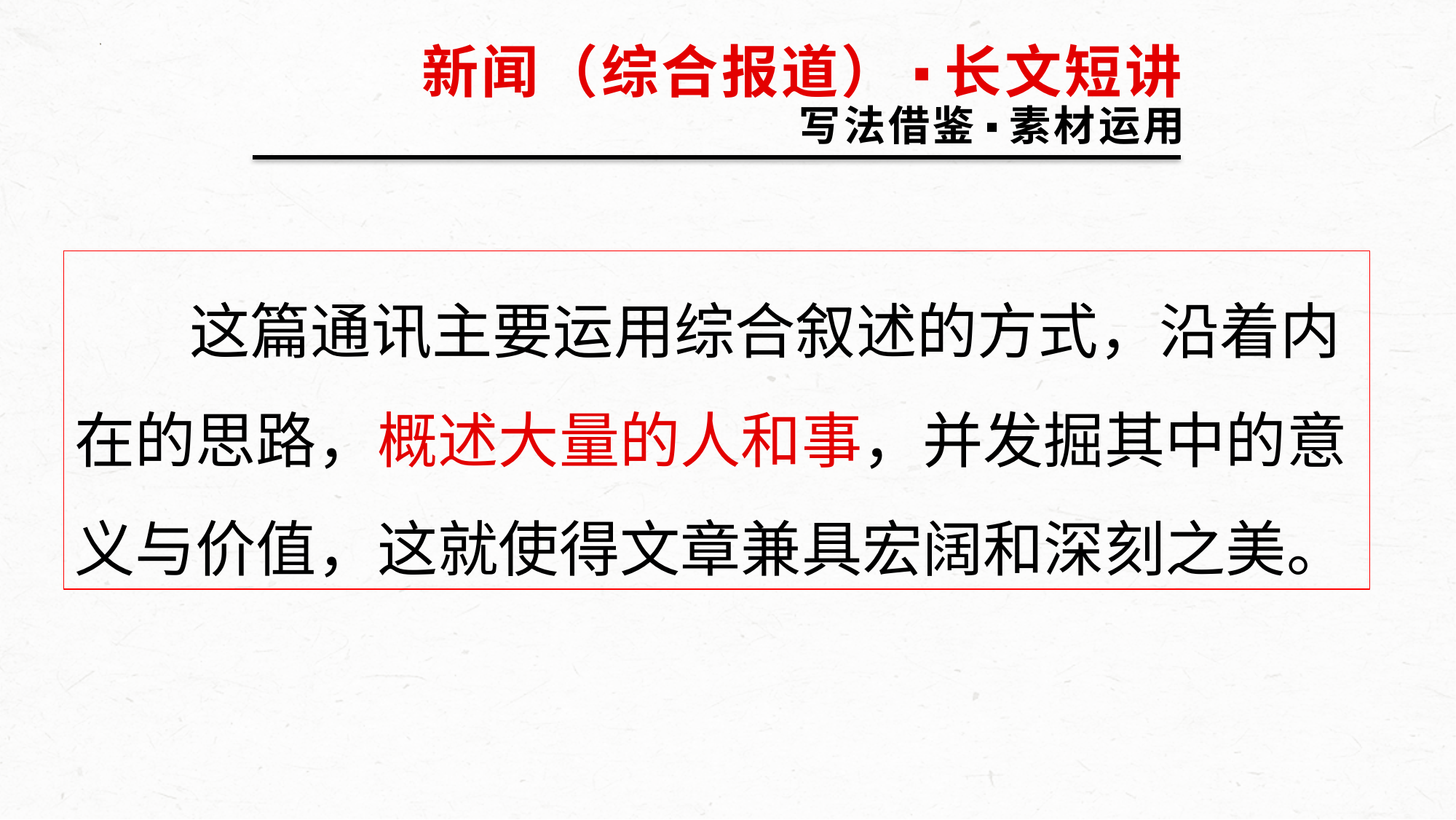

# 新闻（综合报道）·长文短讲 写法借鉴·素材运用
 这篇通讯主要运用综合叙述的方式，沿着内在的思路，概述大量的人和事，并发掘其中的意义与价值，这就使得文章兼具宏阔和深刻之美。
63